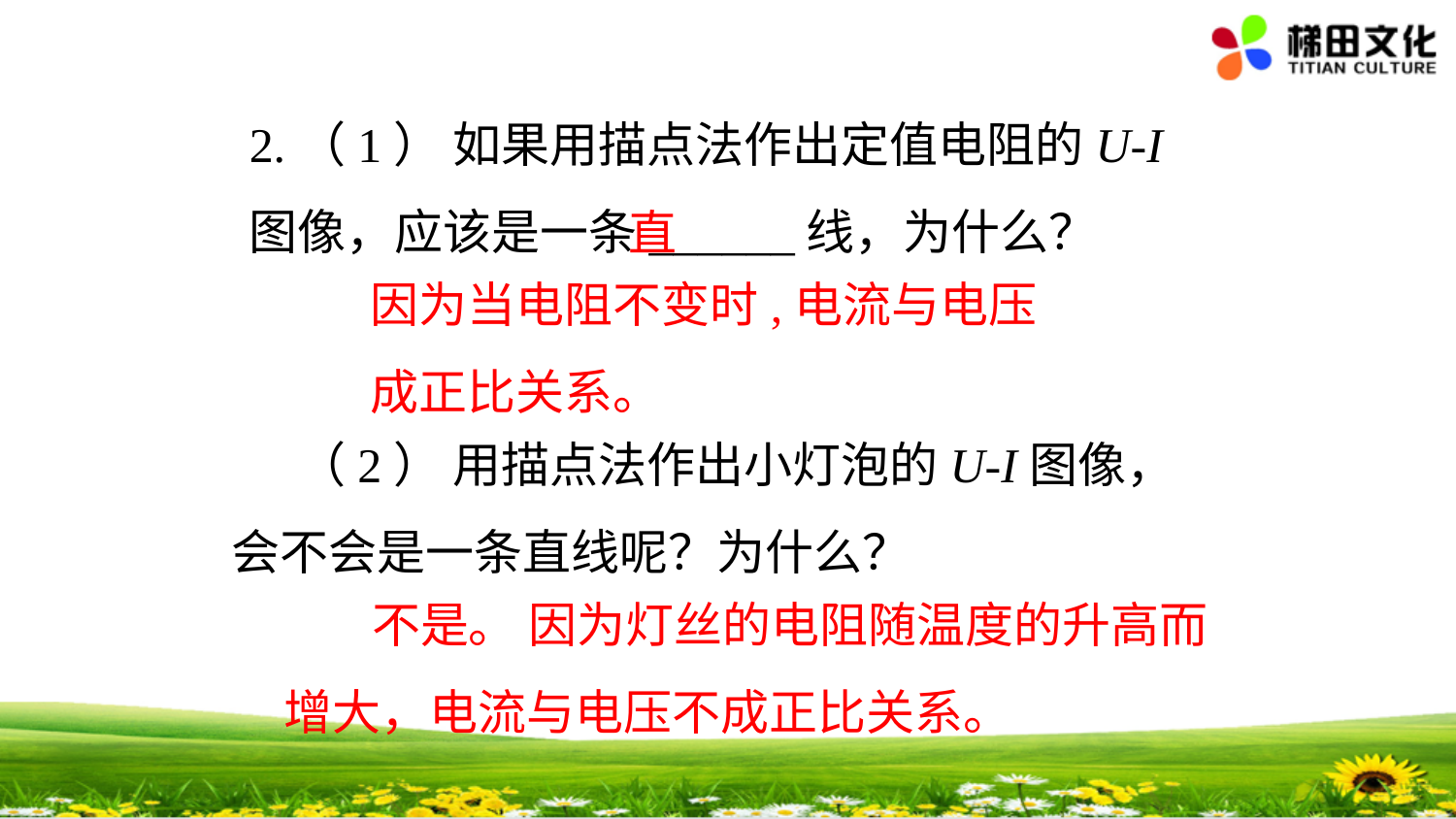

2.（1） 如果用描点法作出定值电阻的U-I图像，应该是一条______线，为什么？
直
因为当电阻不变时,电流与电压成正比关系。
     （2） 用描点法作出小灯泡的U-I图像，会不会是一条直线呢？为什么？
       不是。 因为灯丝的电阻随温度的升高而增大，电流与电压不成正比关系。